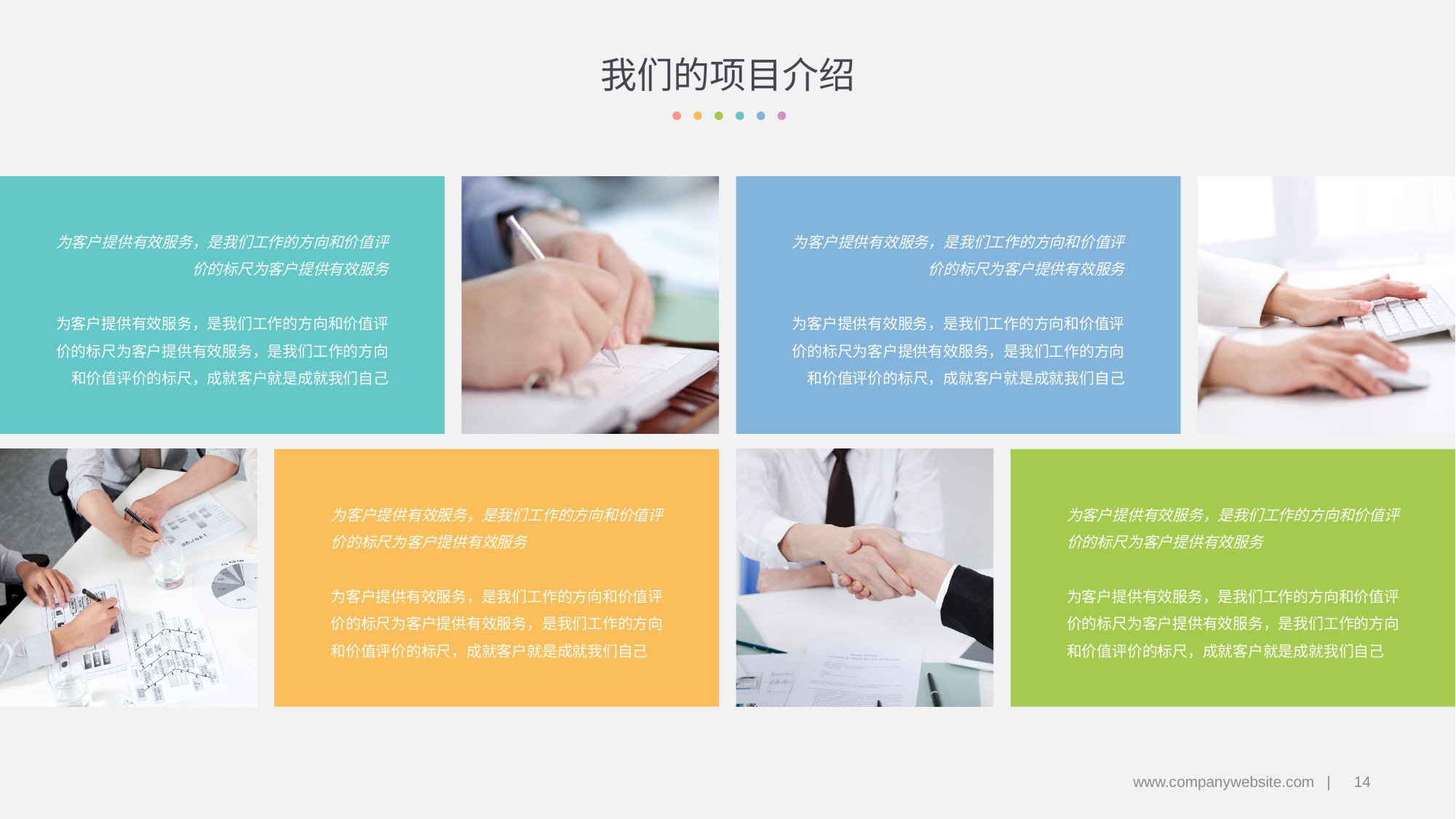

# 我们的项目介绍

为客户提供有效服务，是我们工作的方向和价值评价的标尺为客户提供有效服务

为客户提供有效服务，是我们工作的方向和价值评价的标尺为客户提供有效服务，是我们工作的方向和价值评价的标尺，成就客户就是成就我们自己

为客户提供有效服务，是我们工作的方向和价值评价的标尺为客户提供有效服务

为客户提供有效服务，是我们工作的方向和价值评价的标尺为客户提供有效服务，是我们工作的方向和价值评价的标尺，成就客户就是成就我们自己

为客户提供有效服务，是我们工作的方向和价值评价的标尺为客户提供有效服务

为客户提供有效服务，是我们工作的方向和价值评价的标尺为客户提供有效服务，是我们工作的方向和价值评价的标尺，成就客户就是成就我们自己

为客户提供有效服务，是我们工作的方向和价值评价的标尺为客户提供有效服务

为客户提供有效服务，是我们工作的方向和价值评价的标尺为客户提供有效服务，是我们工作的方向和价值评价的标尺，成就客户就是成就我们自己
14